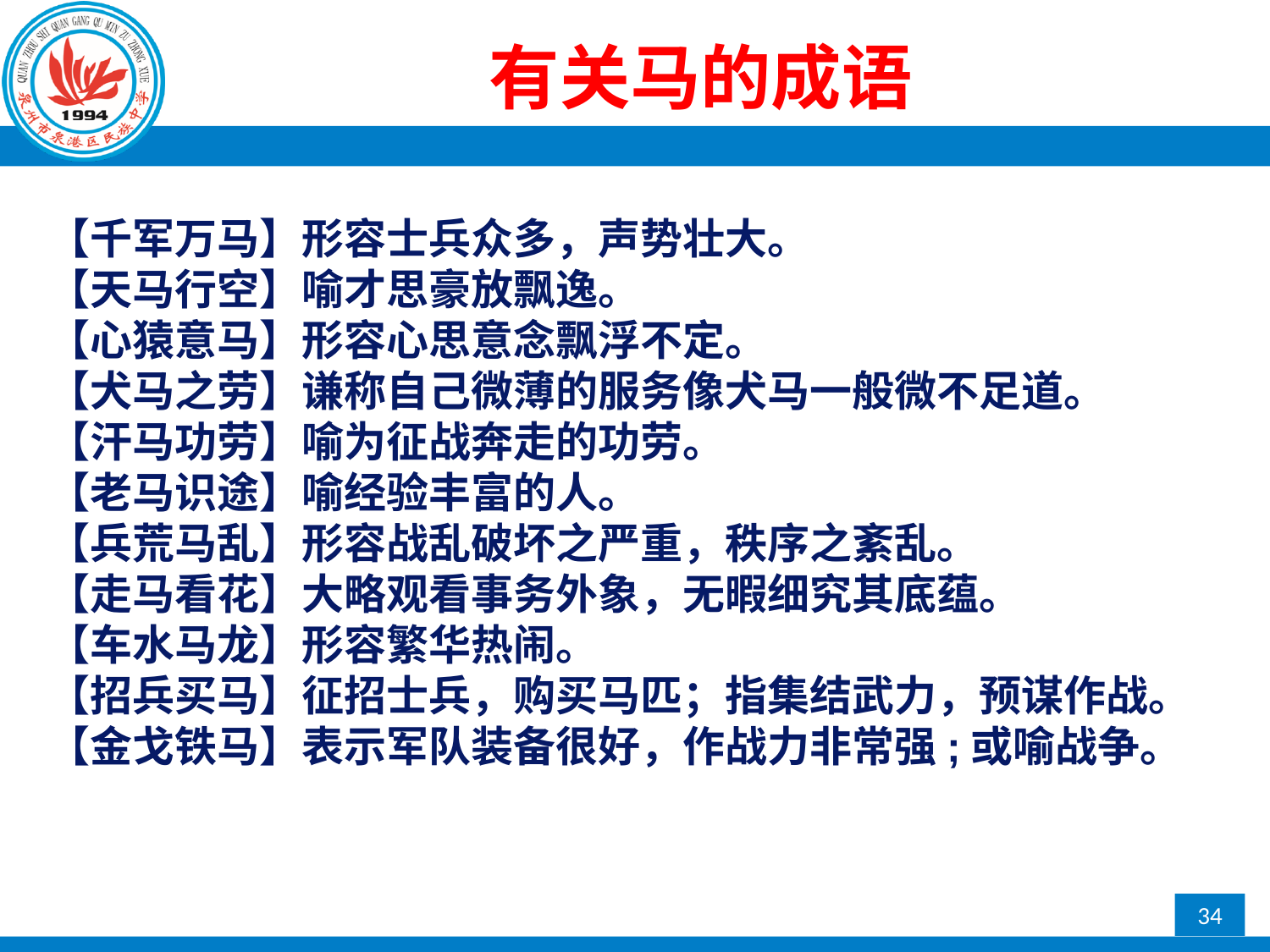

# 有关马的成语
【千军万马】形容士兵众多，声势壮大。
【天马行空】喻才思豪放飘逸。
【心猿意马】形容心思意念飘浮不定。
【犬马之劳】谦称自己微薄的服务像犬马一般微不足道。
【汗马功劳】喻为征战奔走的功劳。
【老马识途】喻经验丰富的人。
【兵荒马乱】形容战乱破坏之严重，秩序之紊乱。
【走马看花】大略观看事务外象，无暇细究其底蕴。
【车水马龙】形容繁华热闹。
【招兵买马】征招士兵，购买马匹；指集结武力，预谋作战。
【金戈铁马】表示军队装备很好，作战力非常强;或喻战争。